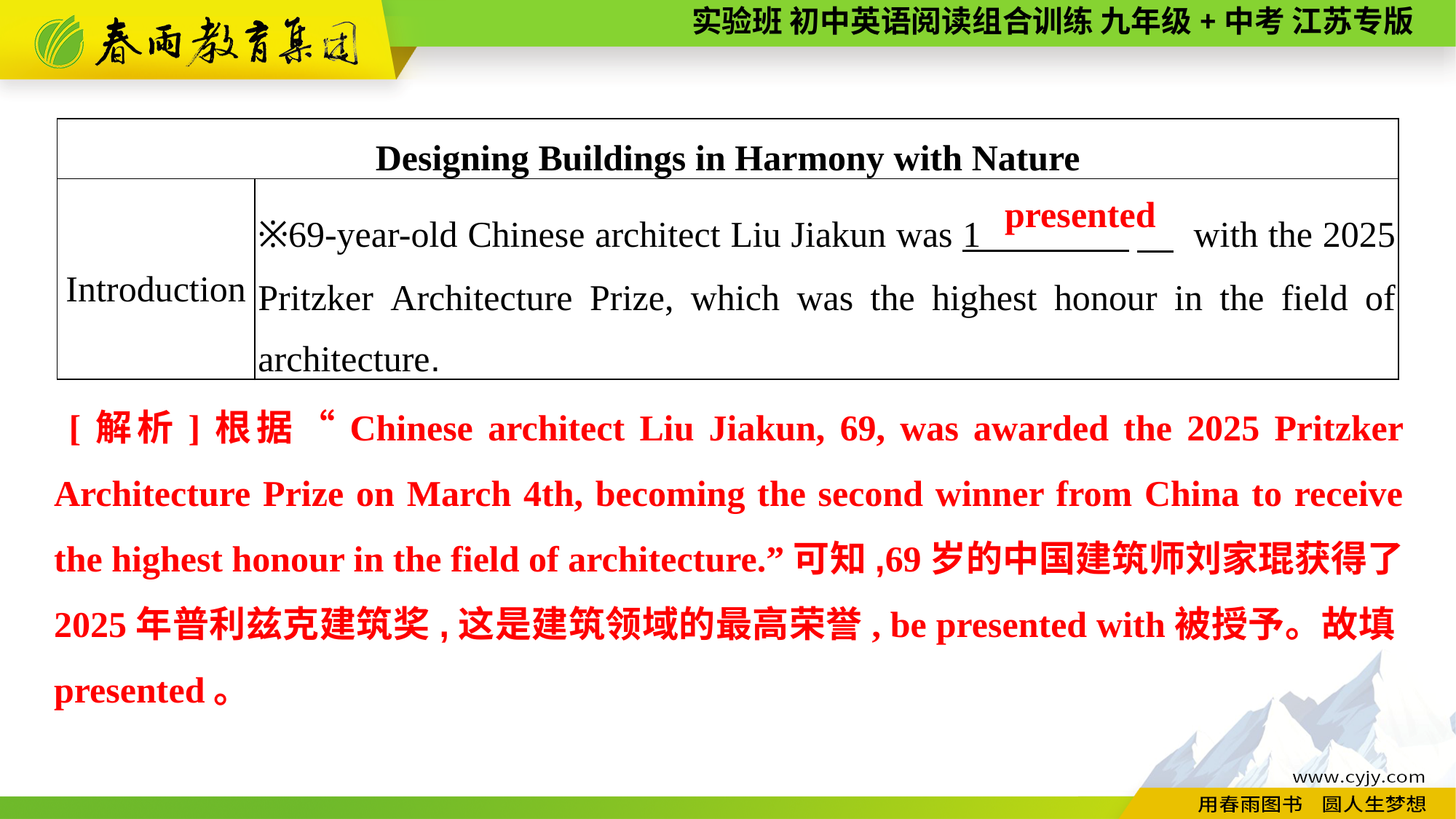

| Designing Buildings in Harmony with Nature |  |
| --- | --- |
| Introduction | ※69-year-old Chinese architect Liu Jiakun was 1 　 with the 2025 Pritzker Architecture Prize, which was the highest honour in the field of architecture. |
presented
 [解析]根据“Chinese architect Liu Jiakun, 69, was awarded the 2025 Pritzker Architecture Prize on March 4th, becoming the second winner from China to receive the highest honour in the field of architecture.”可知,69岁的中国建筑师刘家琨获得了2025年普利兹克建筑奖,这是建筑领域的最高荣誉, be presented with被授予。故填presented。